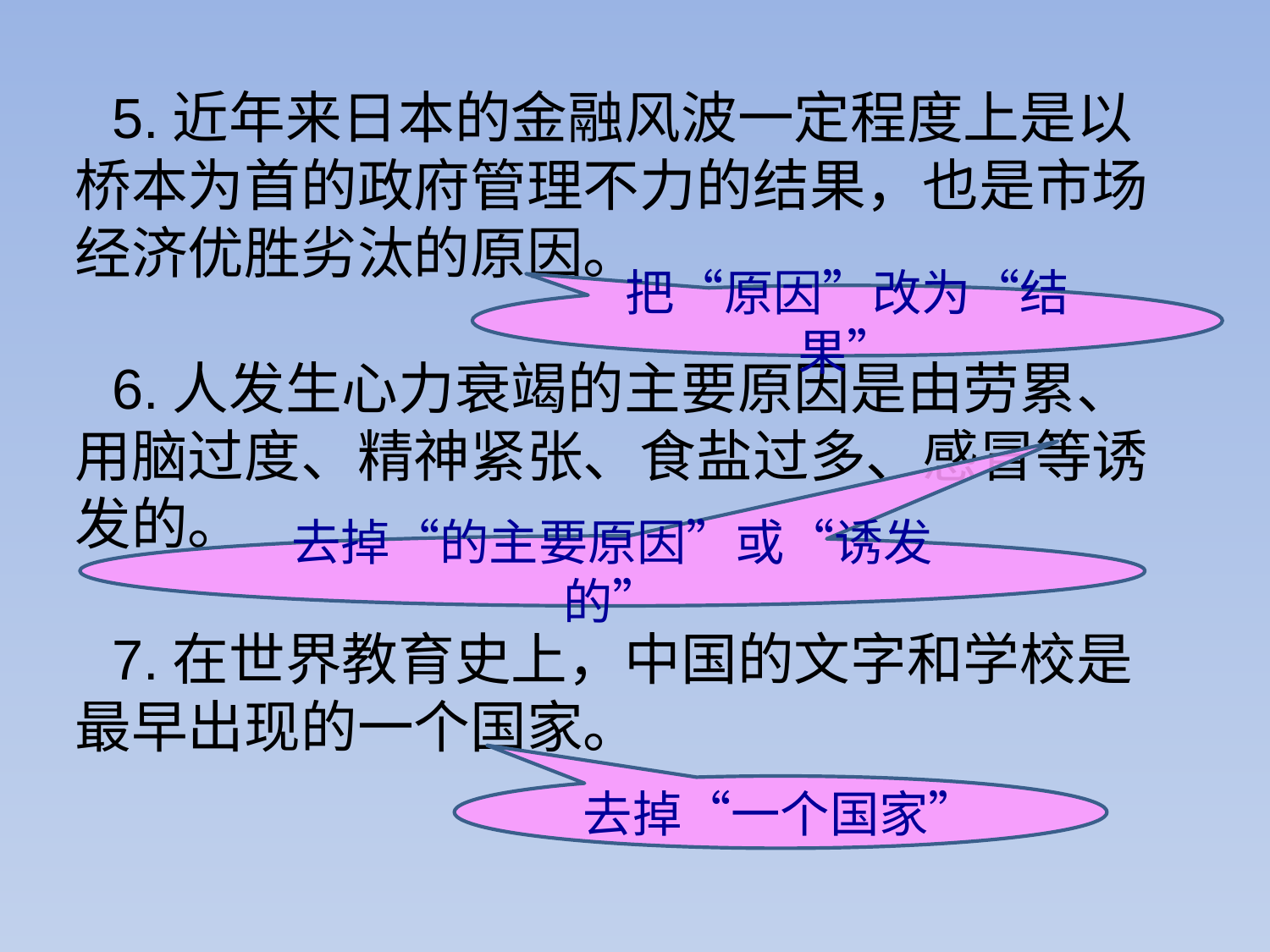

5.近年来日本的金融风波一定程度上是以桥本为首的政府管理不力的结果，也是市场经济优胜劣汰的原因。

6.人发生心力衰竭的主要原因是由劳累、用脑过度、精神紧张、食盐过多、感冒等诱发的。

7.在世界教育史上，中国的文字和学校是最早出现的一个国家。

把“原因”改为“结果”
去掉“的主要原因”或“诱发的”
去掉“一个国家”